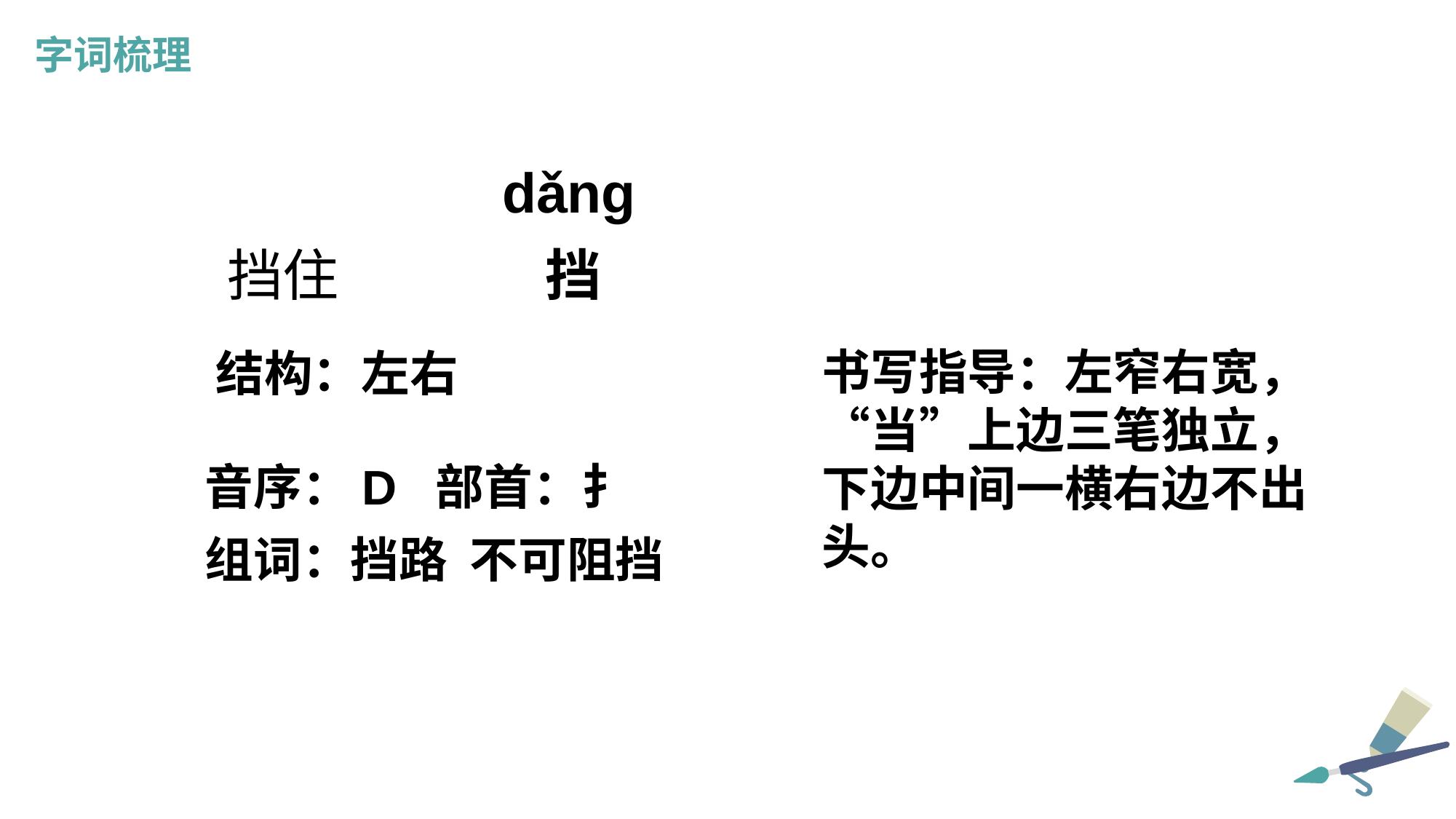

字词梳理
dǎng
挡住
挡
书写指导：左窄右宽，“当”上边三笔独立，下边中间一横右边不出头。
结构：左右
音序：D  部首：扌
组词：挡路  不可阻挡